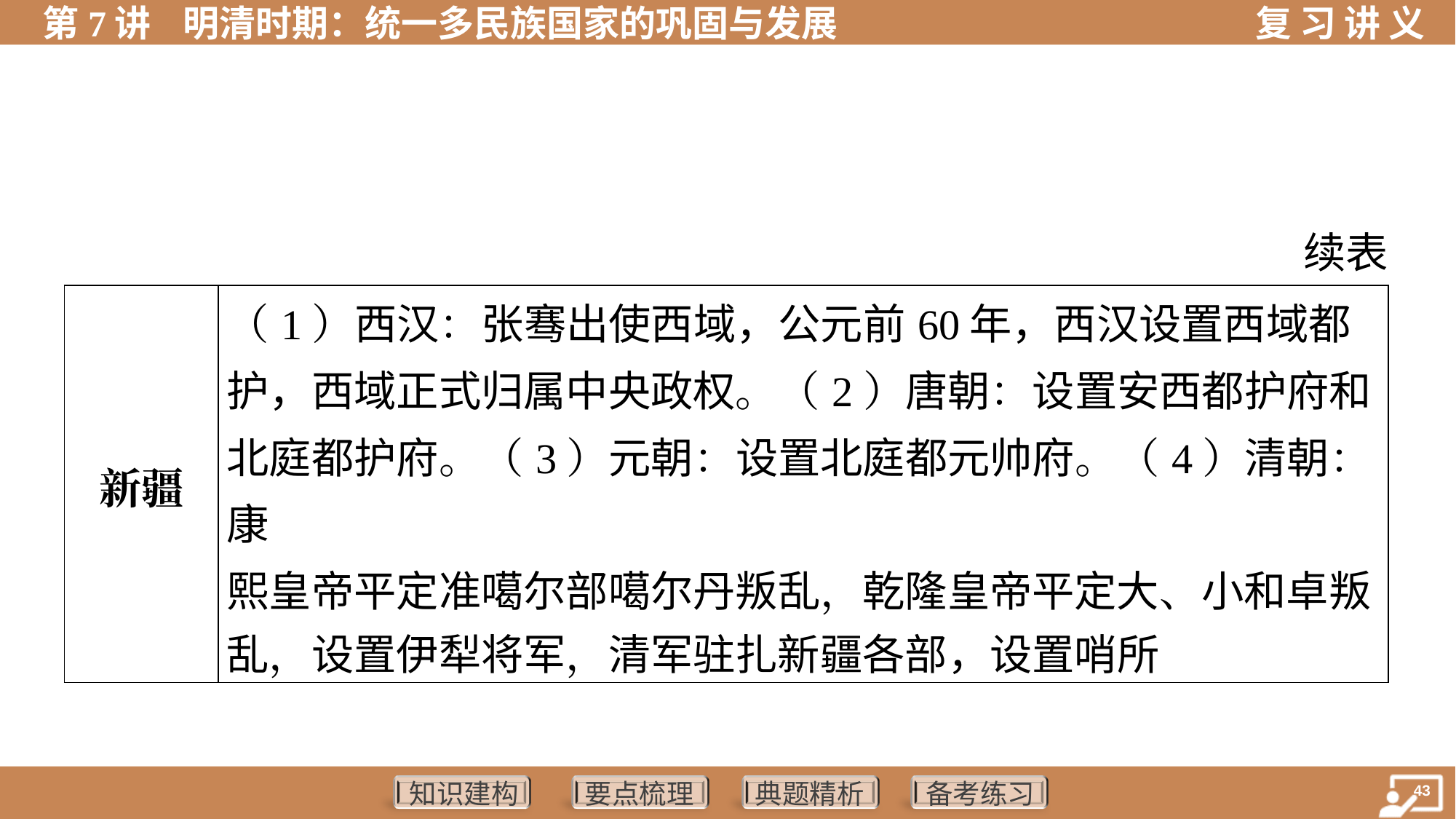

续表
| 新疆 | （1）西汉：张骞出使西域，公元前60年，西汉设置西域都 护，西域正式归属中央政权。（2）唐朝：设置安西都护府和 北庭都护府。（3）元朝：设置北庭都元帅府。（4）清朝：康 熙皇帝平定准噶尔部噶尔丹叛乱，乾隆皇帝平定大、小和卓叛 乱，设置伊犁将军，清军驻扎新疆各部，设置哨所 |
| --- | --- |